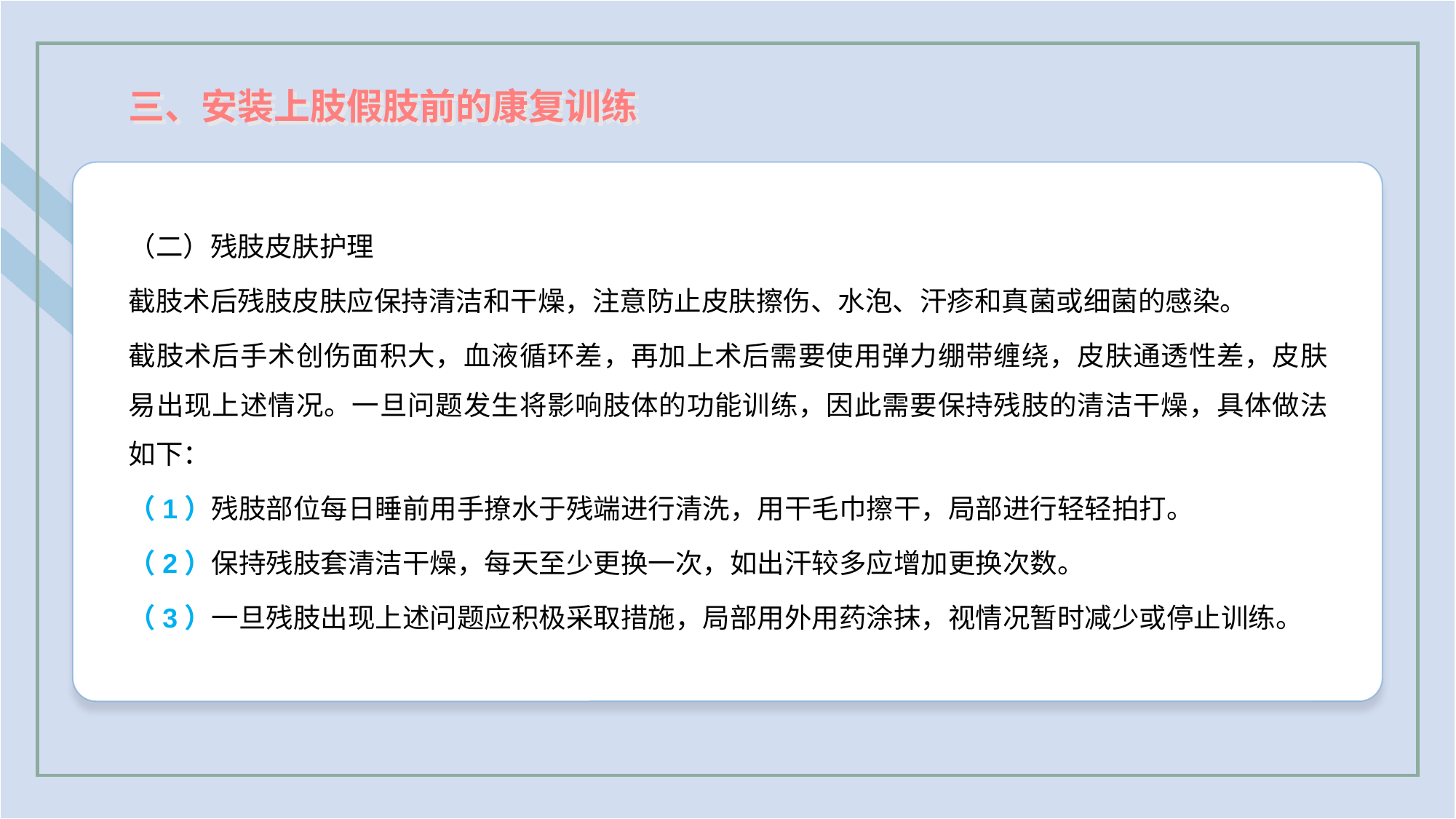

三、安装上肢假肢前的康复训练

（二）残肢皮肤护理
截肢术后残肢皮肤应保持清洁和干燥，注意防止皮肤擦伤、水泡、汗疹和真菌或细菌的感染。
截肢术后手术创伤面积大，血液循环差，再加上术后需要使用弹力绷带缠绕，皮肤通透性差，皮肤易出现上述情况。一旦问题发生将影响肢体的功能训练，因此需要保持残肢的清洁干燥，具体做法如下：
（1）残肢部位每日睡前用手撩水于残端进行清洗，用干毛巾擦干，局部进行轻轻拍打。
（2）保持残肢套清洁干燥，每天至少更换一次，如出汗较多应增加更换次数。
（3）一旦残肢出现上述问题应积极采取措施，局部用外用药涂抹，视情况暂时减少或停止训练。